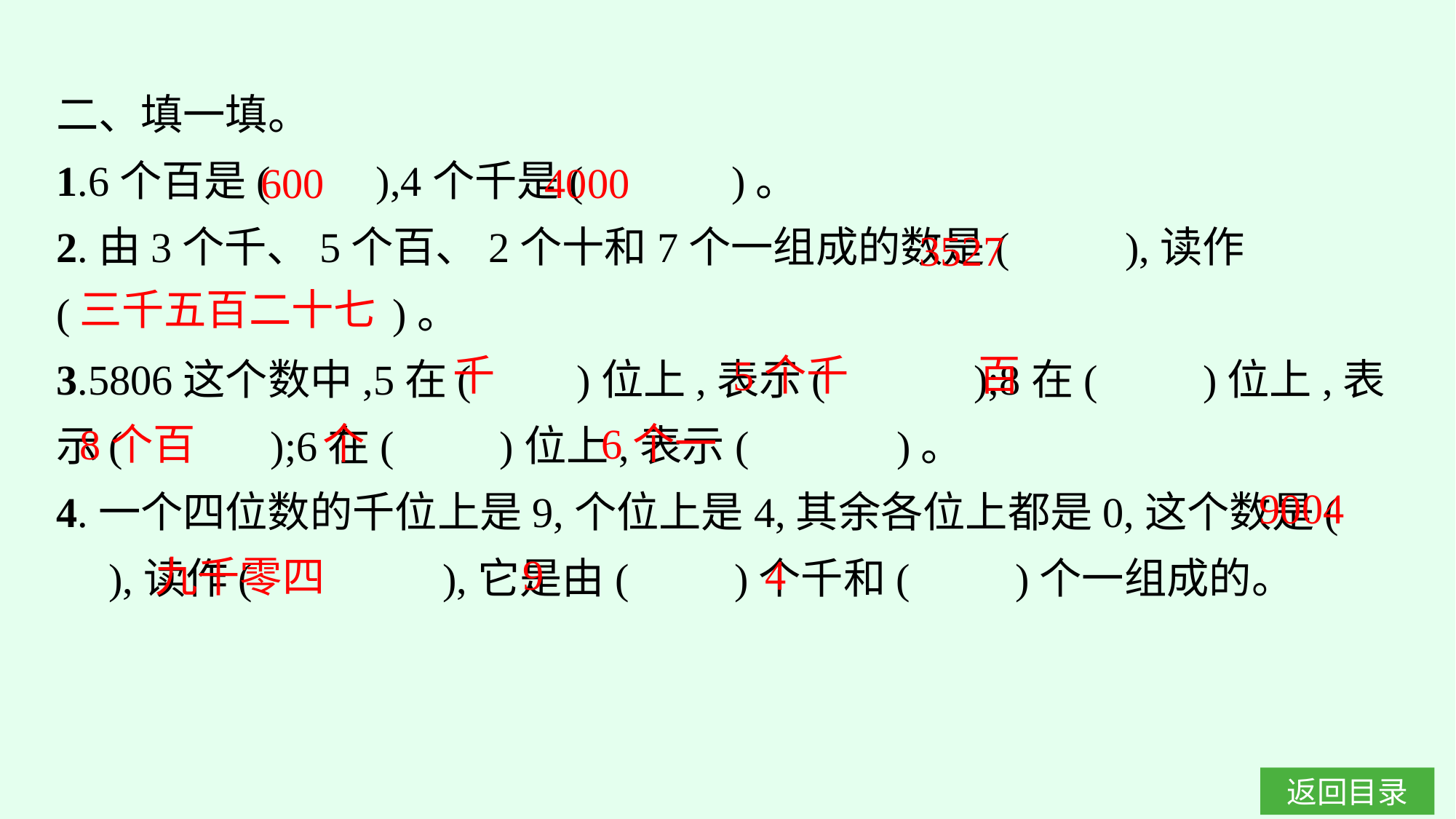

二、填一填。
1.6个百是(　　),4个千是(　　　)。
2.由3个千、5个百、2个十和7个一组成的数是(　 　),读作
(　        　      　　)。
3.5806这个数中,5在(　　)位上,表示(　　　);8在(　　)位上,表示(　　　);6在(　　)位上,表示(　　　)。
4.一个四位数的千位上是9,个位上是4,其余各位上都是0,这个数是(　　),读作(　　　　),它是由(　　)个千和(　　)个一组成的。
600
4000
3527
三千五百二十七
千
5个千
百
个
6个一
8个百
9004
9
4
九千零四